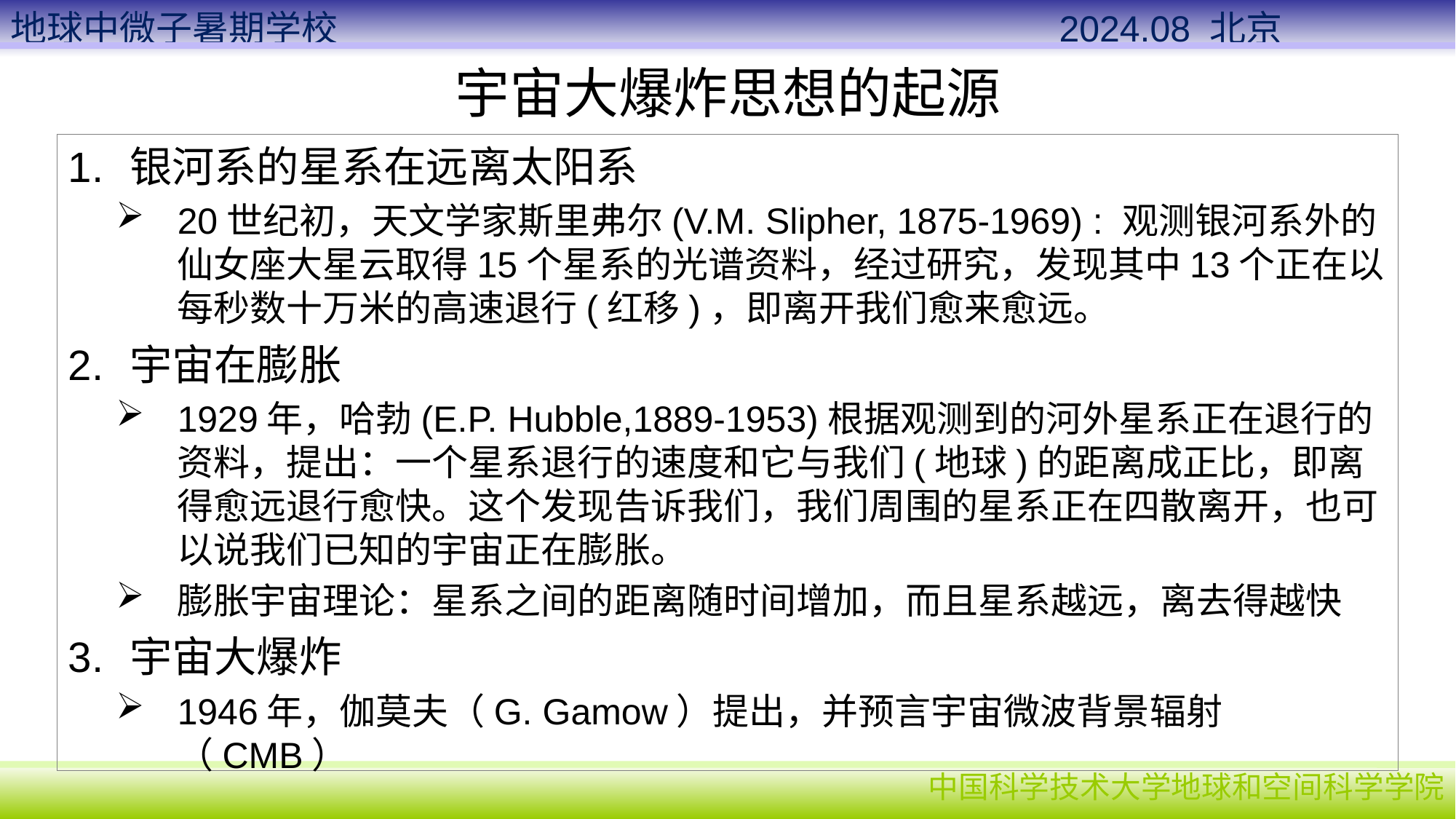

# 宇宙大爆炸思想的起源
银河系的星系在远离太阳系
20世纪初，天文学家斯里弗尔(V.M. Slipher, 1875-1969) : 观测银河系外的仙女座大星云取得15个星系的光谱资料，经过研究，发现其中13个正在以每秒数十万米的高速退行(红移)，即离开我们愈来愈远。
宇宙在膨胀
1929年，哈勃(E.P. Hubble,1889-1953)根据观测到的河外星系正在退行的资料，提出：一个星系退行的速度和它与我们(地球)的距离成正比，即离得愈远退行愈快。这个发现告诉我们，我们周围的星系正在四散离开，也可以说我们已知的宇宙正在膨胀。
膨胀宇宙理论：星系之间的距离随时间增加，而且星系越远，离去得越快
宇宙大爆炸
1946年，伽莫夫（G. Gamow）提出，并预言宇宙微波背景辐射（CMB）